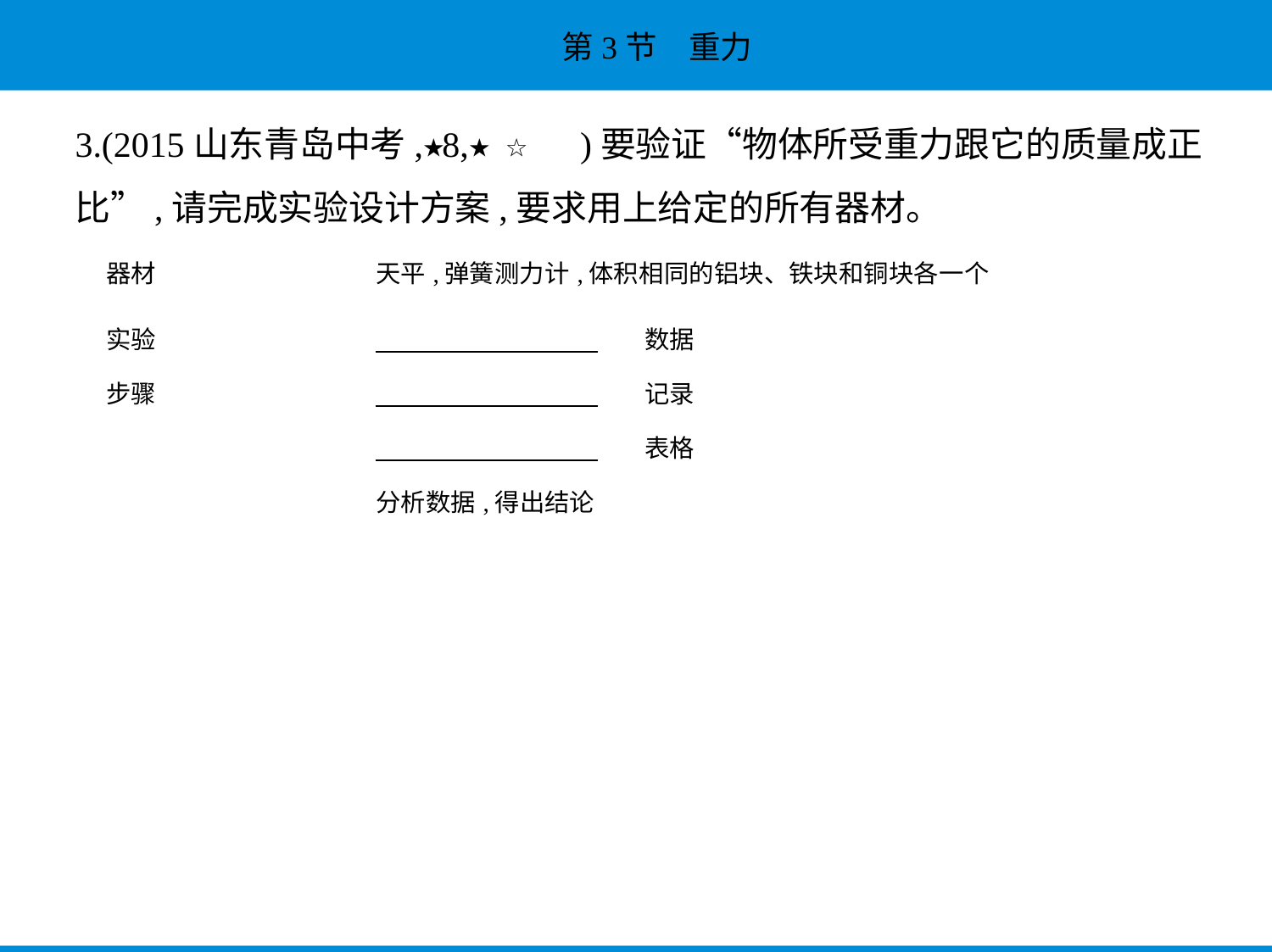

3.(2015山东青岛中考,Ⅱ8,★★☆)要验证“物体所受重力跟它的质量成正
比”,请完成实验设计方案,要求用上给定的所有器材。
| 器材 | 天平,弹簧测力计,体积相同的铝块、铁块和铜块各一个 |  |  |
| --- | --- | --- | --- |
| 实验 步骤 | 分析数据,得出结论 | 数据 记录 表格 |  |